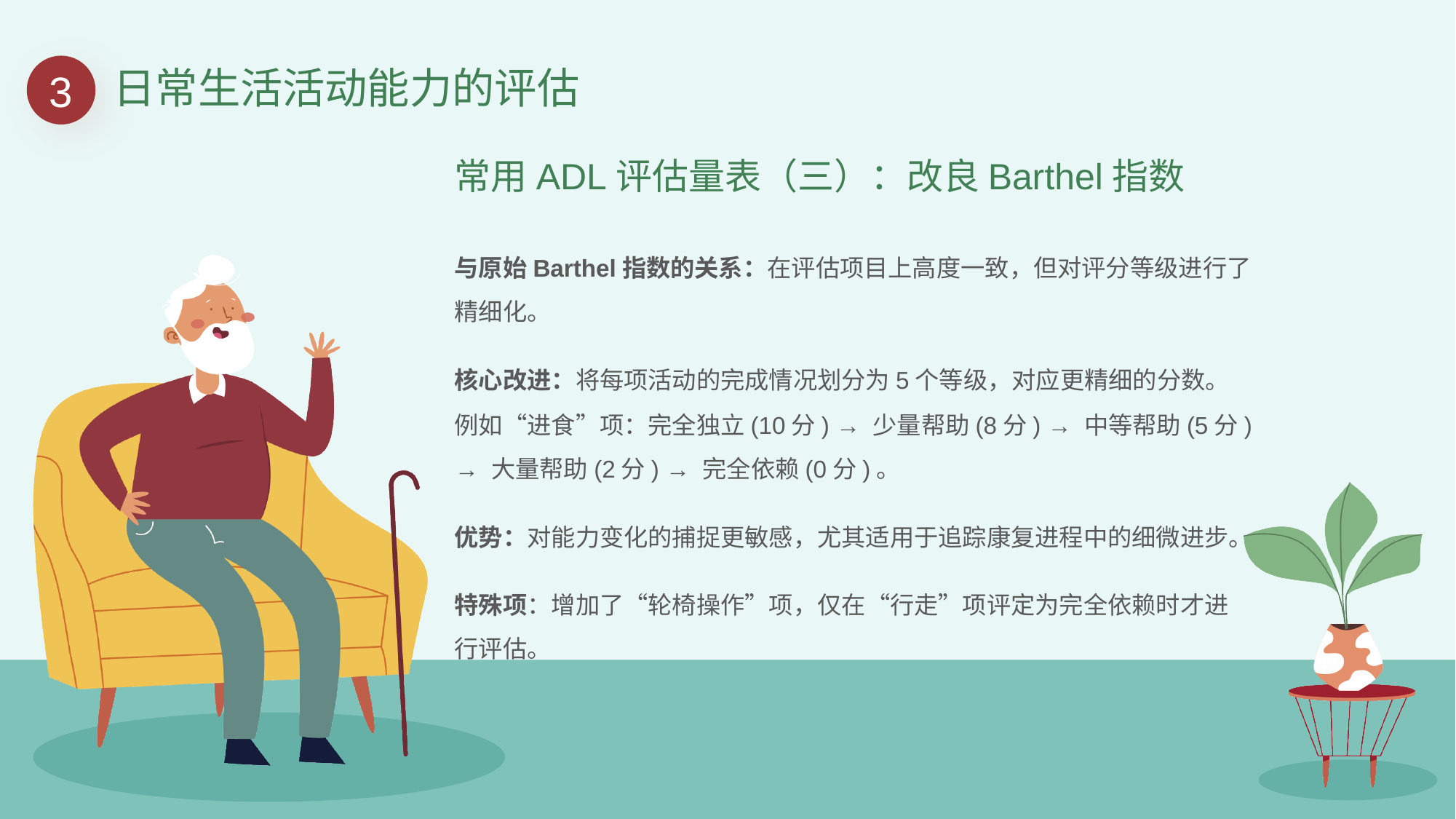

3
日常生活活动能力的评估
常用ADL评估量表（三）：改良Barthel指数
与原始Barthel指数的关系：在评估项目上高度一致，但对评分等级进行了精细化。

核心改进：将每项活动的完成情况划分为5个等级，对应更精细的分数。
例如“进食”项：完全独立(10分) → 少量帮助(8分) → 中等帮助(5分) → 大量帮助(2分) → 完全依赖(0分)。

优势：对能力变化的捕捉更敏感，尤其适用于追踪康复进程中的细微进步。

特殊项：增加了“轮椅操作”项，仅在“行走”项评定为完全依赖时才进行评估。